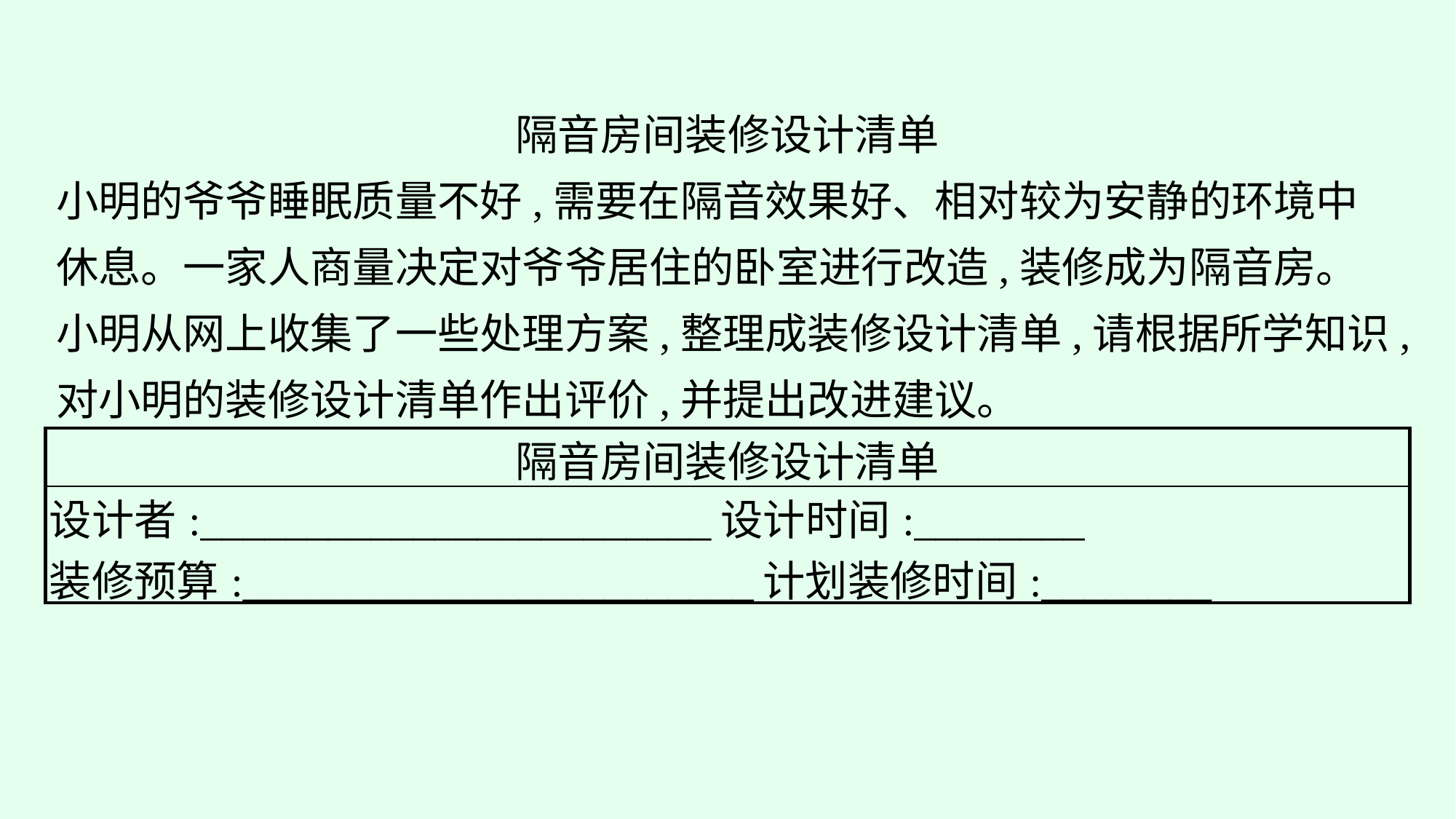

隔音房间装修设计清单
小明的爷爷睡眠质量不好,需要在隔音效果好、相对较为安静的环境中休息。一家人商量决定对爷爷居住的卧室进行改造,装修成为隔音房。小明从网上收集了一些处理方案,整理成装修设计清单,请根据所学知识,对小明的装修设计清单作出评价,并提出改进建议。
| 隔音房间装修设计清单 |
| --- |
| 设计者:\_\_\_\_\_\_\_\_\_\_\_\_\_\_\_\_\_\_\_\_\_\_\_\_设计时间:\_\_\_\_\_\_\_\_ 装修预算:\_\_\_\_\_\_\_\_\_\_\_\_\_\_\_\_\_\_\_\_\_\_\_\_计划装修时间:\_\_\_\_\_\_\_\_ |